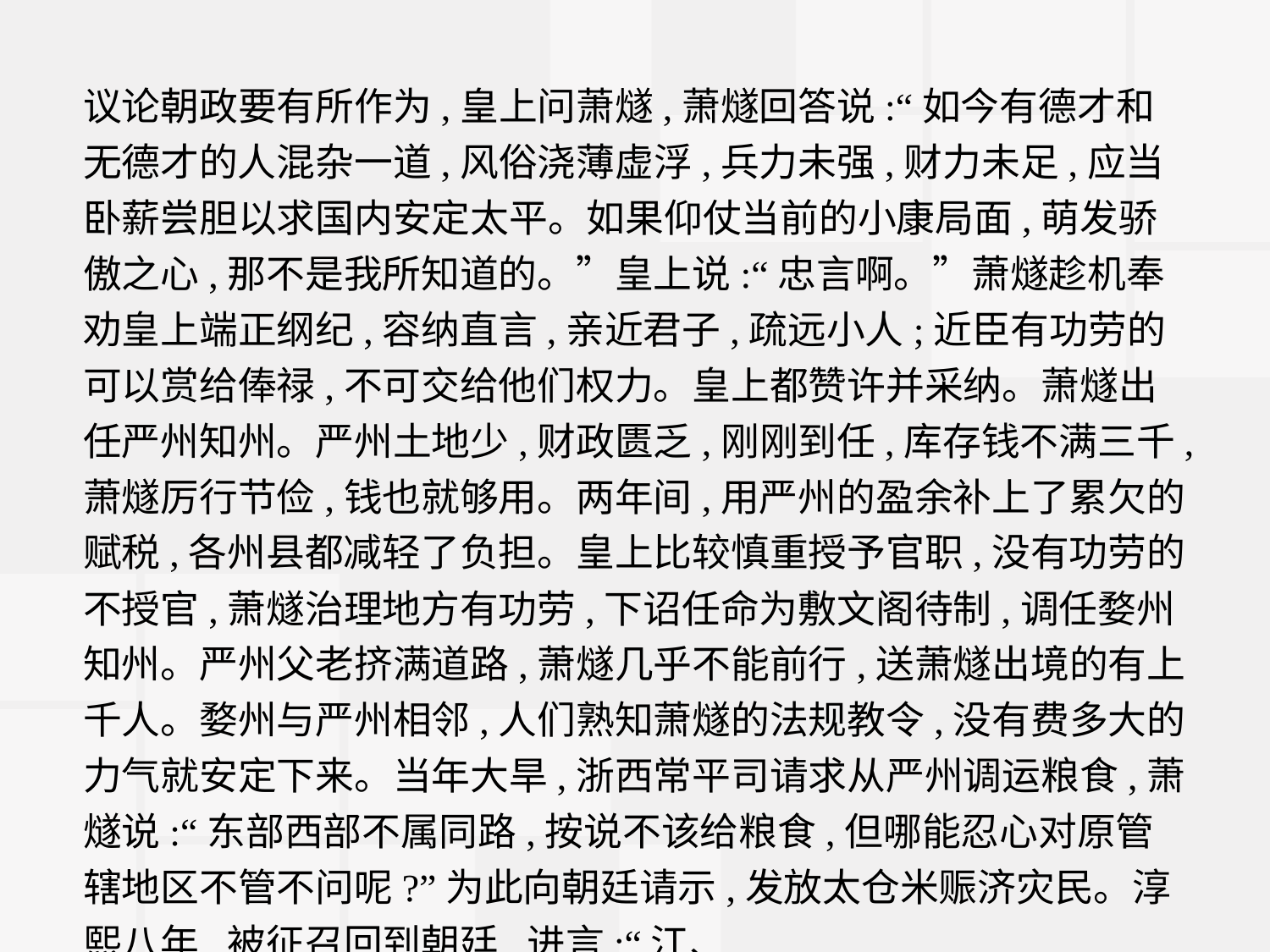

议论朝政要有所作为,皇上问萧燧,萧燧回答说:“如今有德才和无德才的人混杂一道,风俗浇薄虚浮,兵力未强,财力未足,应当卧薪尝胆以求国内安定太平。如果仰仗当前的小康局面,萌发骄傲之心,那不是我所知道的。”皇上说:“忠言啊。”萧燧趁机奉劝皇上端正纲纪,容纳直言,亲近君子,疏远小人;近臣有功劳的可以赏给俸禄,不可交给他们权力。皇上都赞许并采纳。萧燧出任严州知州。严州土地少,财政匮乏,刚刚到任,库存钱不满三千,萧燧厉行节俭,钱也就够用。两年间,用严州的盈余补上了累欠的赋税,各州县都减轻了负担。皇上比较慎重授予官职,没有功劳的不授官,萧燧治理地方有功劳,下诏任命为敷文阁待制,调任婺州知州。严州父老挤满道路,萧燧几乎不能前行,送萧燧出境的有上千人。婺州与严州相邻,人们熟知萧燧的法规教令,没有费多大的力气就安定下来。当年大旱,浙西常平司请求从严州调运粮食,萧燧说:“东部西部不属同路,按说不该给粮食,但哪能忍心对原管辖地区不管不问呢?”为此向朝廷请示,发放太仓米赈济灾民。淳熙八年,被征召回到朝廷,进言:“江、